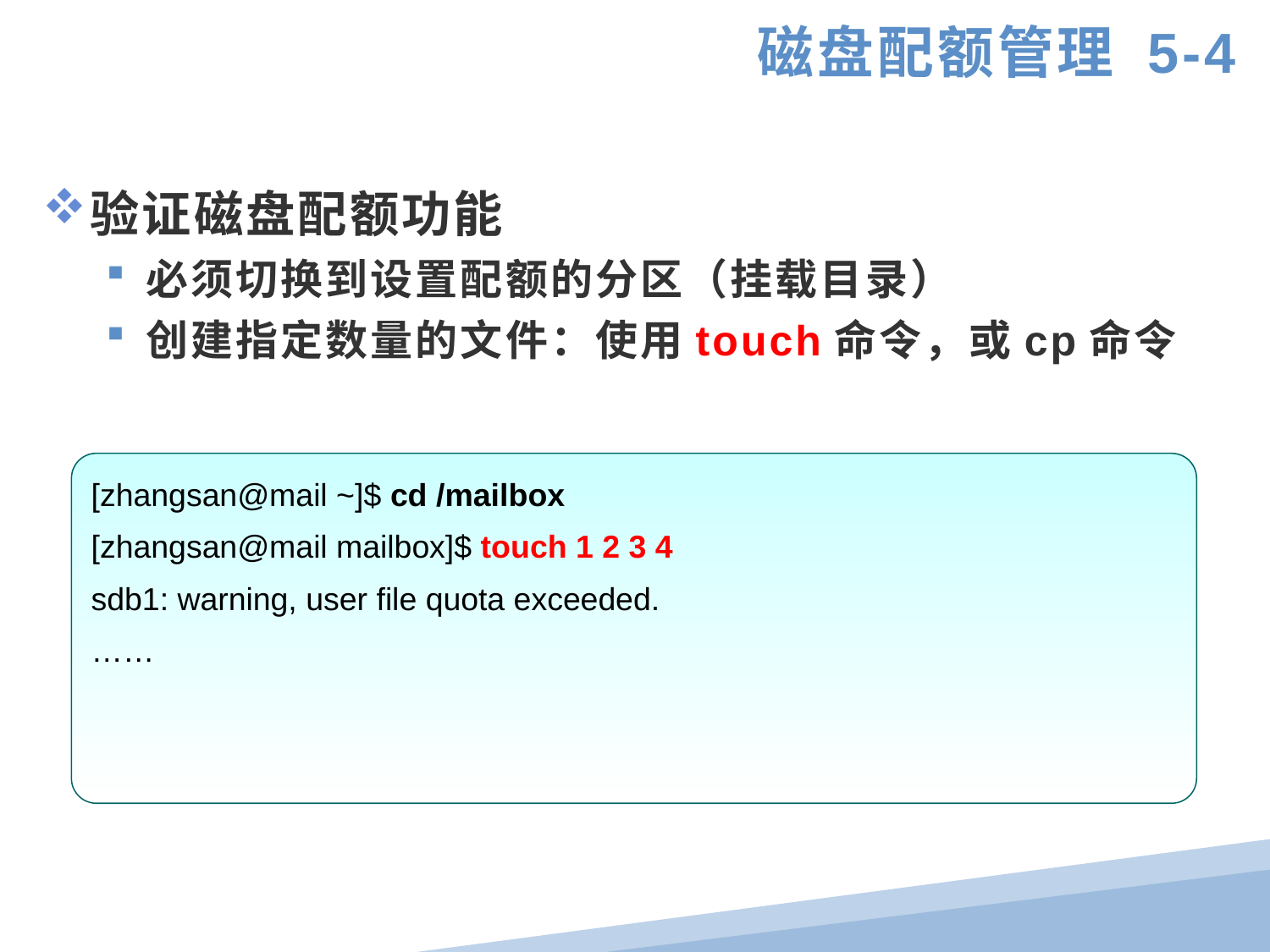

磁盘配额管理 5-4
验证磁盘配额功能
必须切换到设置配额的分区（挂载目录）
创建指定数量的文件：使用touch命令，或cp命令

[zhangsan@mail ~]$ cd /mailbox
[zhangsan@mail mailbox]$ touch 1 2 3 4
sdb1: warning, user file quota exceeded.
……